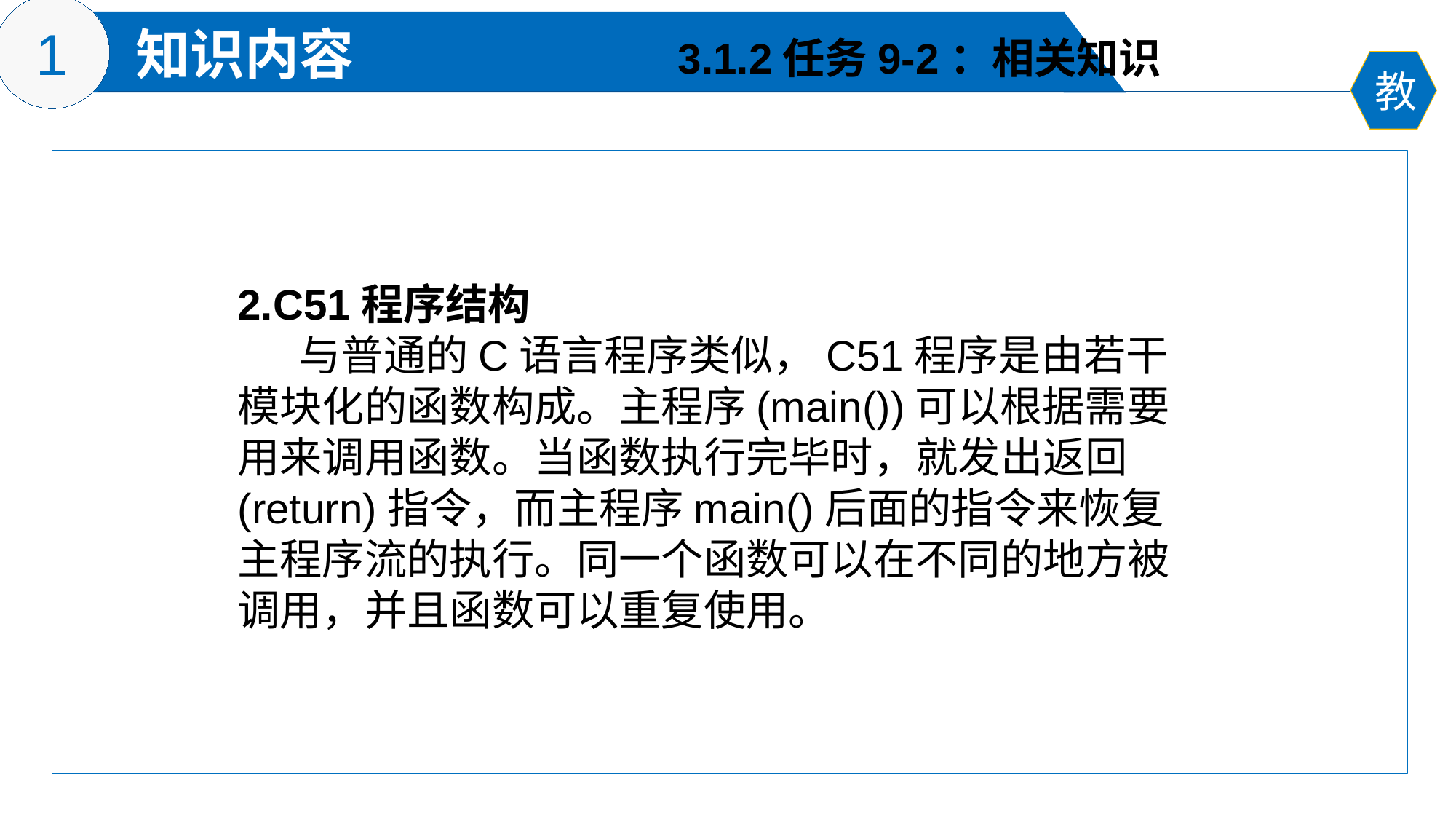

3.1.2任务9-2：相关知识
2.C51程序结构
　  与普通的C语言程序类似，C51程序是由若干模块化的函数构成。主程序(main())可以根据需要用来调用函数。当函数执行完毕时，就发出返回(return)指令，而主程序main()后面的指令来恢复主程序流的执行。同一个函数可以在不同的地方被调用，并且函数可以重复使用。